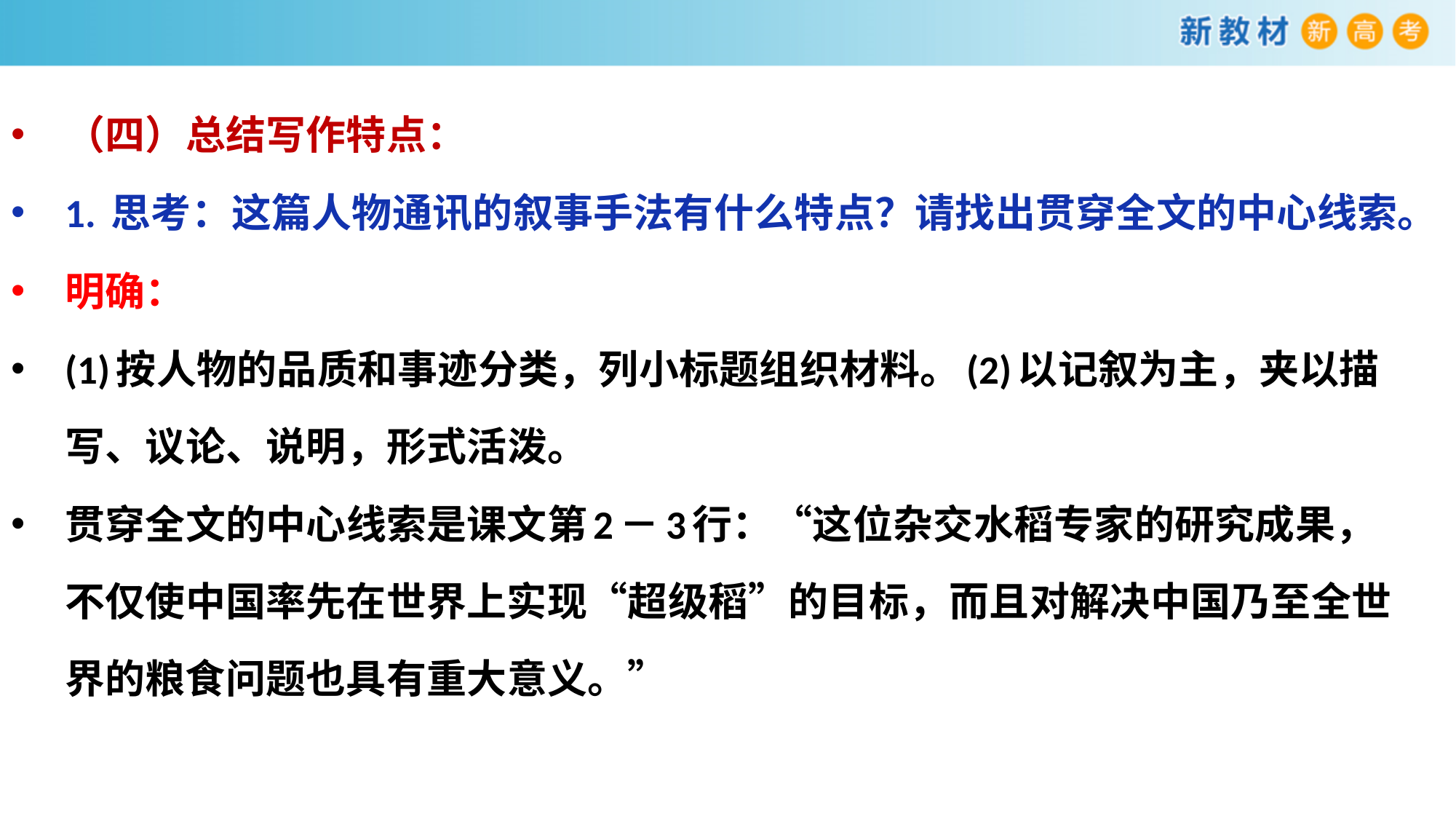

（四）总结写作特点：
1. 思考：这篇人物通讯的叙事手法有什么特点？请找出贯穿全文的中心线索。
明确：
(1)按人物的品质和事迹分类，列小标题组织材料。(2)以记叙为主，夹以描写、议论、说明，形式活泼。
贯穿全文的中心线索是课文第2－3行：“这位杂交水稻专家的研究成果，不仅使中国率先在世界上实现“超级稻”的目标，而且对解决中国乃至全世界的粮食问题也具有重大意义。”